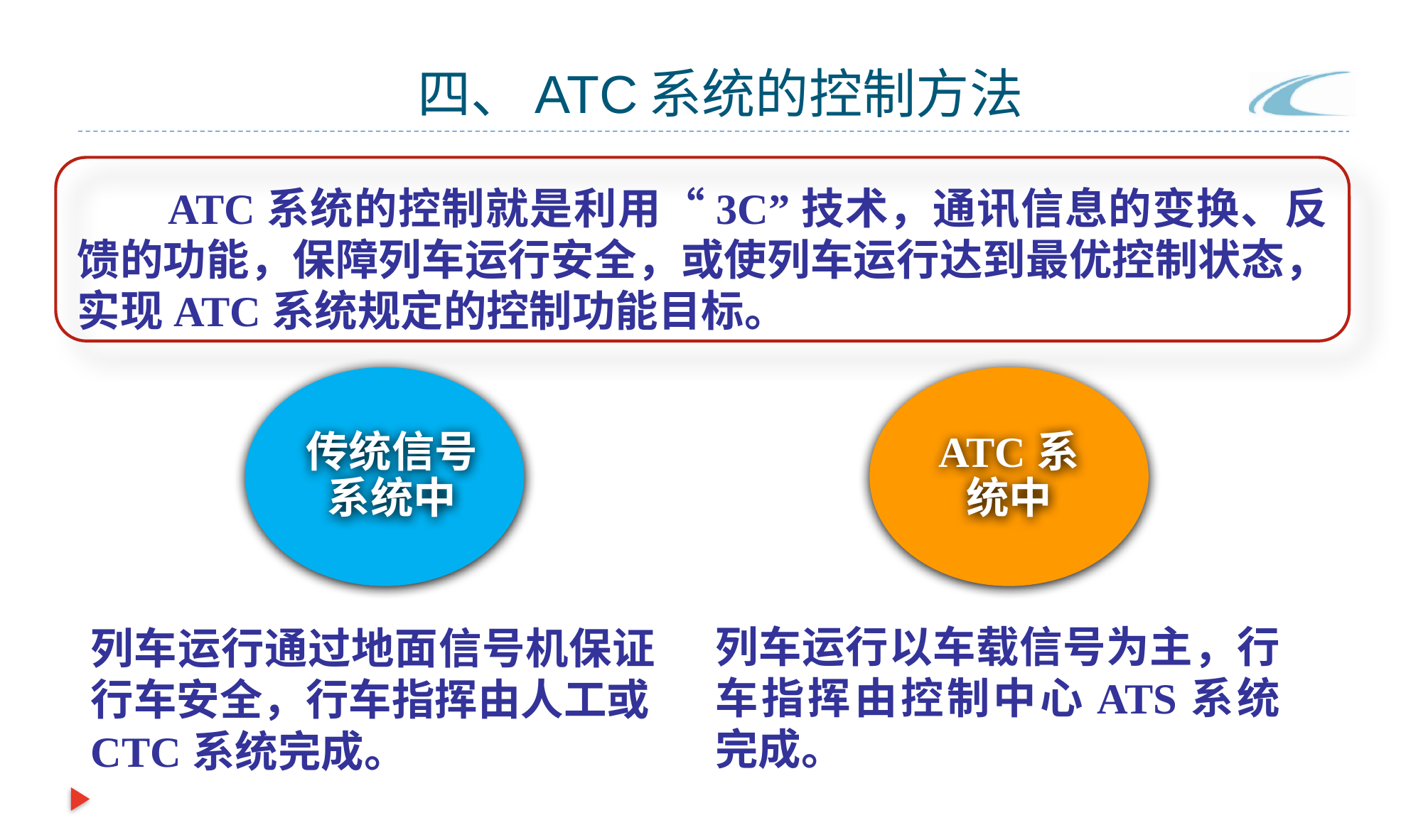

# 四、ATC系统的控制方法

    ATC系统的控制就是利用“3C”技术，通讯信息的变换、反馈的功能，保障列车运行安全，或使列车运行达到最优控制状态，实现ATC系统规定的控制功能目标。

传统信号系统中

ATC系统中
列车运行以车载信号为主，行车指挥由控制中心ATS系统完成。
列车运行通过地面信号机保证行车安全，行车指挥由人工或CTC系统完成。